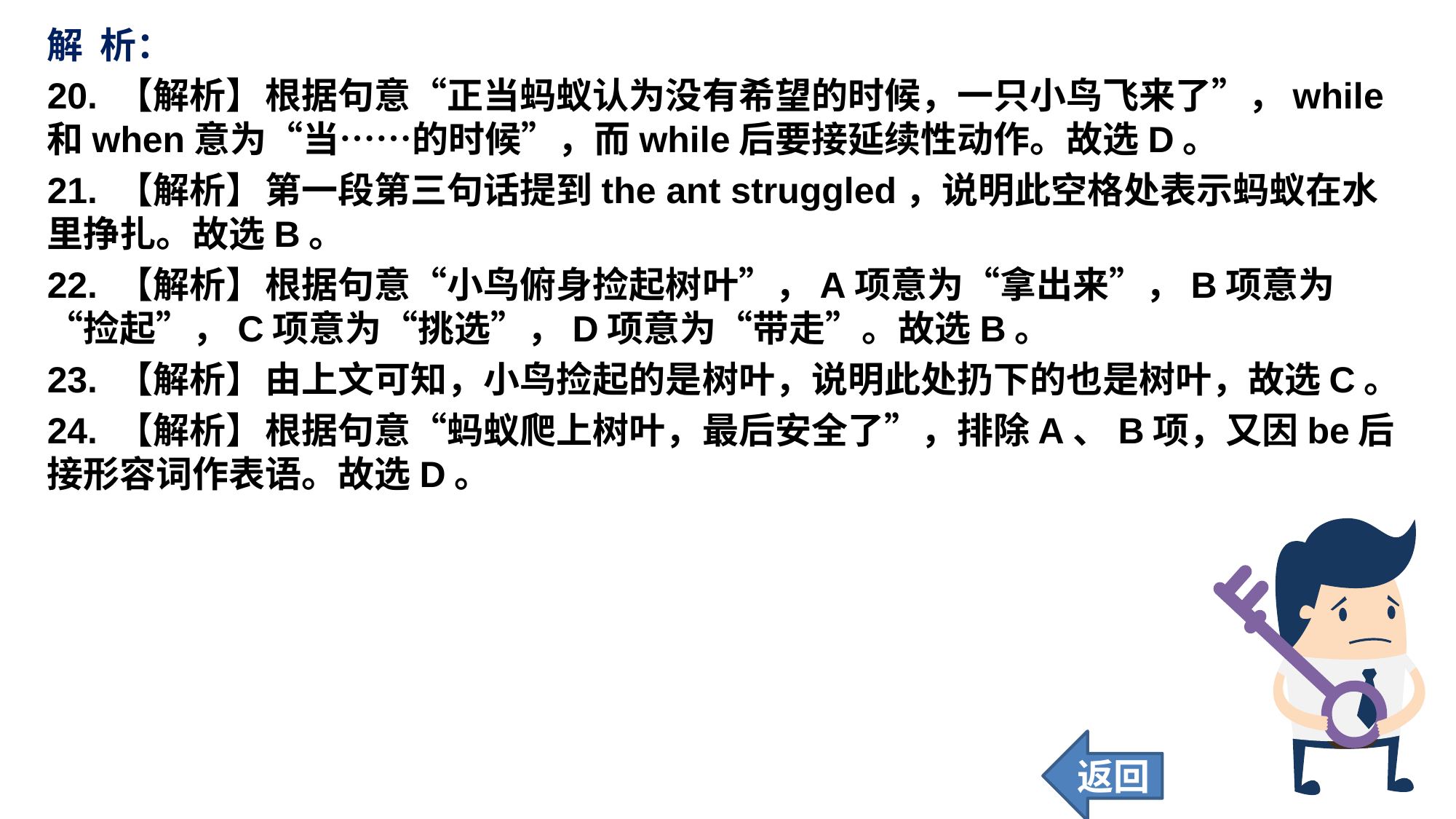

解  析：
20. 【解析】	根据句意“正当蚂蚁认为没有希望的时候，一只小鸟飞来了”，while和when意为“当……的时候”，而while后要接延续性动作。故选D。
21. 【解析】	第一段第三句话提到the ant struggled，说明此空格处表示蚂蚁在水里挣扎。故选B。
22. 【解析】	根据句意“小鸟俯身捡起树叶”，A项意为“拿出来”，B项意为“捡起”，C项意为“挑选”，D项意为“带走”。故选B。
23. 【解析】	由上文可知，小鸟捡起的是树叶，说明此处扔下的也是树叶，故选C。
24. 【解析】	根据句意“蚂蚁爬上树叶，最后安全了”，排除A、B项，又因be后接形容词作表语。故选D。

返回
26